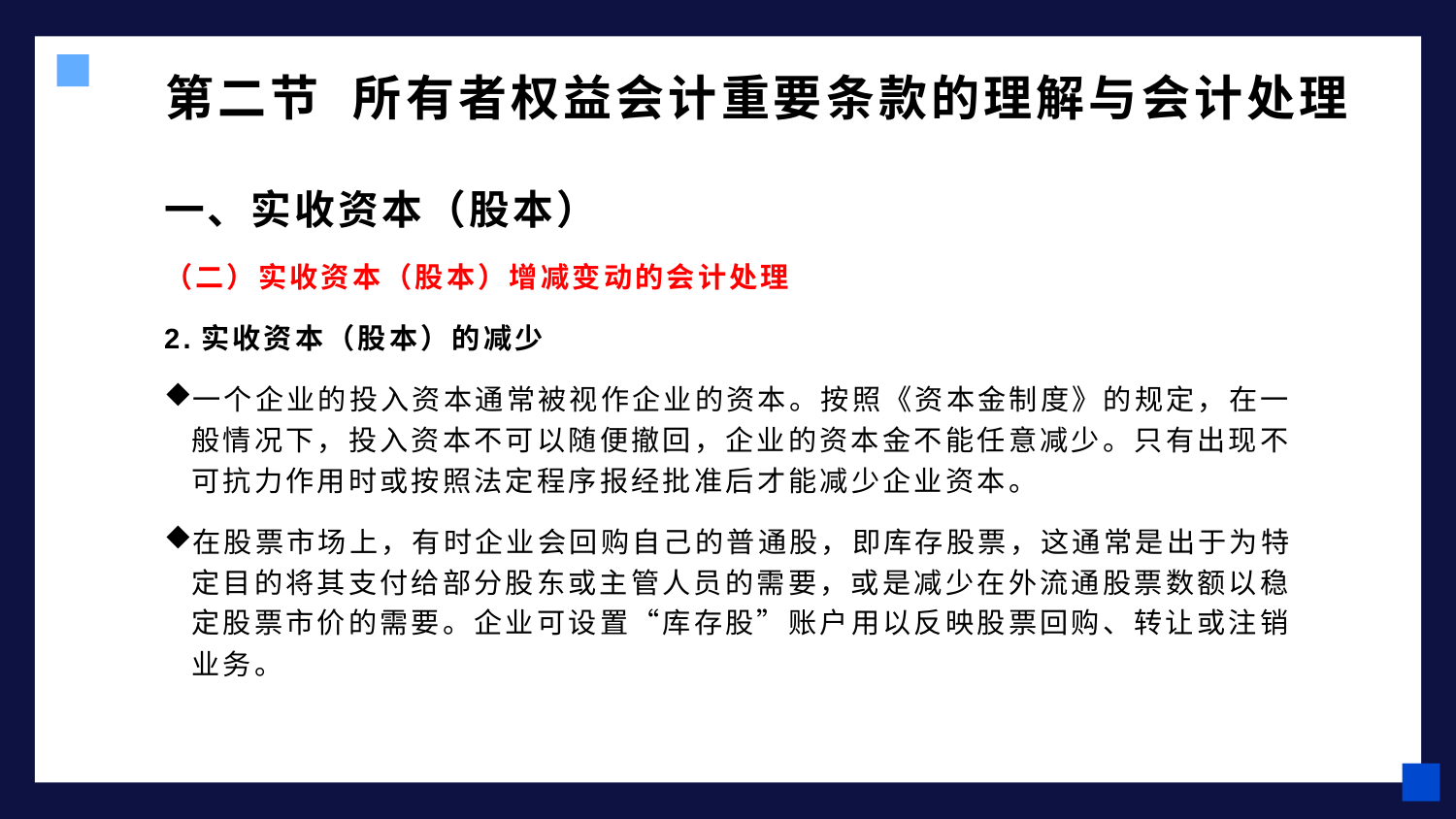

# 第二节  所有者权益会计重要条款的理解与会计处理
一、实收资本（股本）
（二）实收资本（股本）增减变动的会计处理
2.实收资本（股本）的减少
一个企业的投入资本通常被视作企业的资本。按照《资本金制度》的规定，在一般情况下，投入资本不可以随便撤回，企业的资本金不能任意减少。只有出现不可抗力作用时或按照法定程序报经批准后才能减少企业资本。
在股票市场上，有时企业会回购自己的普通股，即库存股票，这通常是出于为特定目的将其支付给部分股东或主管人员的需要，或是减少在外流通股票数额以稳定股票市价的需要。企业可设置“库存股”账户用以反映股票回购、转让或注销业务。